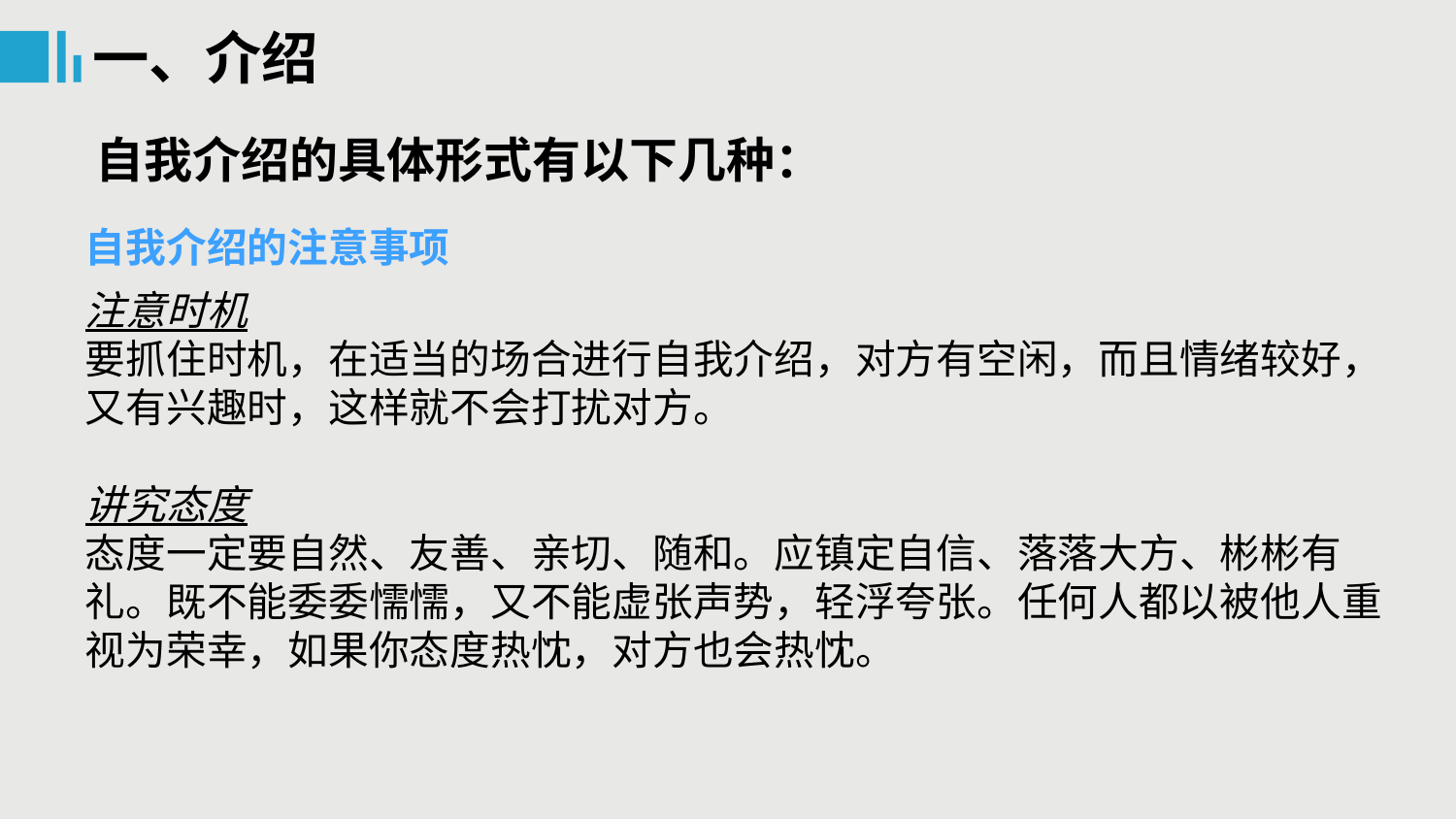

一、介绍

自我介绍的具体形式有以下几种：
自我介绍的注意事项
注意时机
要抓住时机，在适当的场合进行自我介绍，对方有空闲，而且情绪较好，又有兴趣时，这样就不会打扰对方。

讲究态度
态度一定要自然、友善、亲切、随和。应镇定自信、落落大方、彬彬有礼。既不能委委懦懦，又不能虚张声势，轻浮夸张。任何人都以被他人重视为荣幸，如果你态度热忱，对方也会热忱。